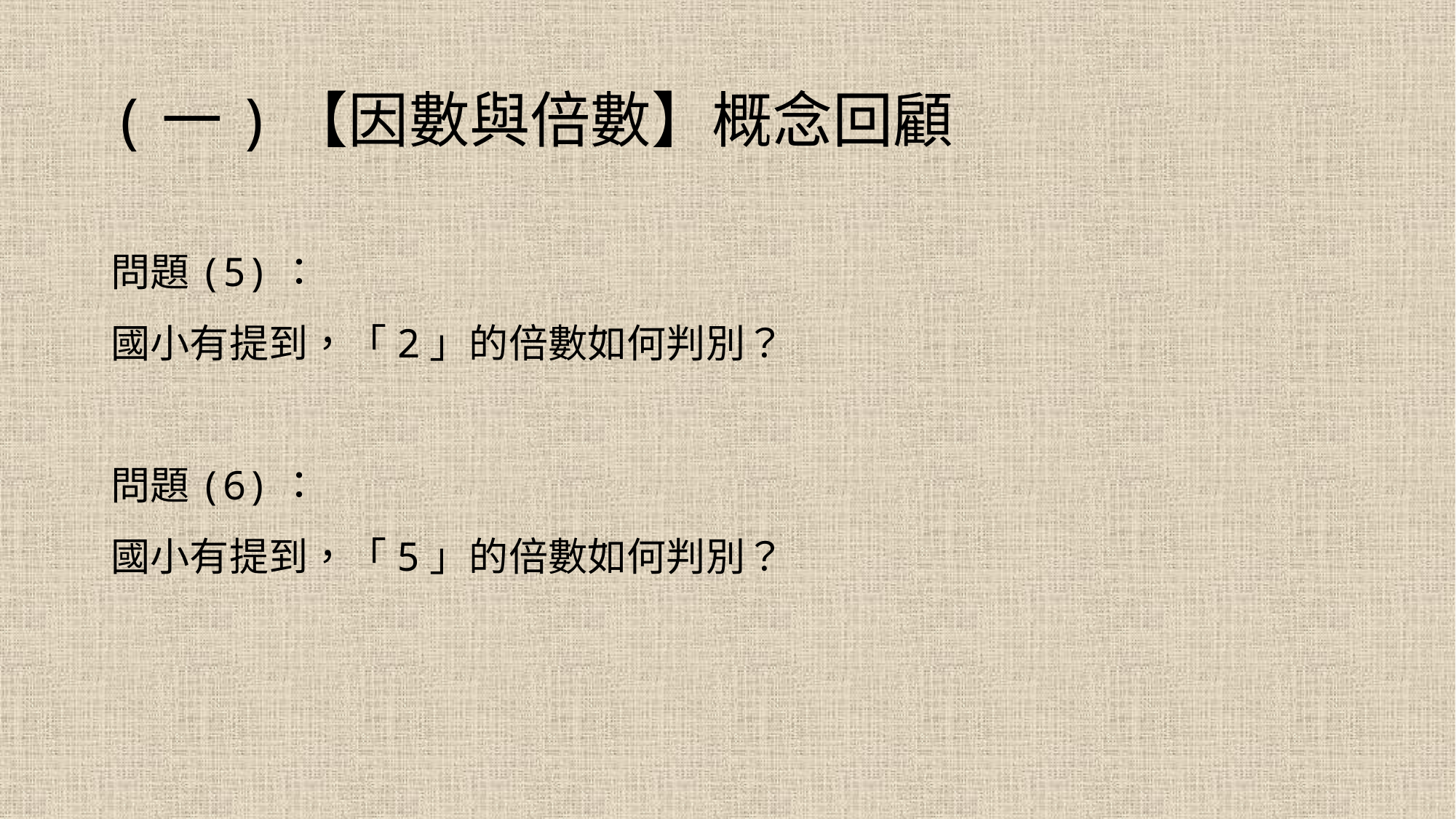

# (一)【因數與倍數】概念回顧
問題(5)：
國小有提到，「2」的倍數如何判別？

問題(6)：
國小有提到，「5」的倍數如何判別？